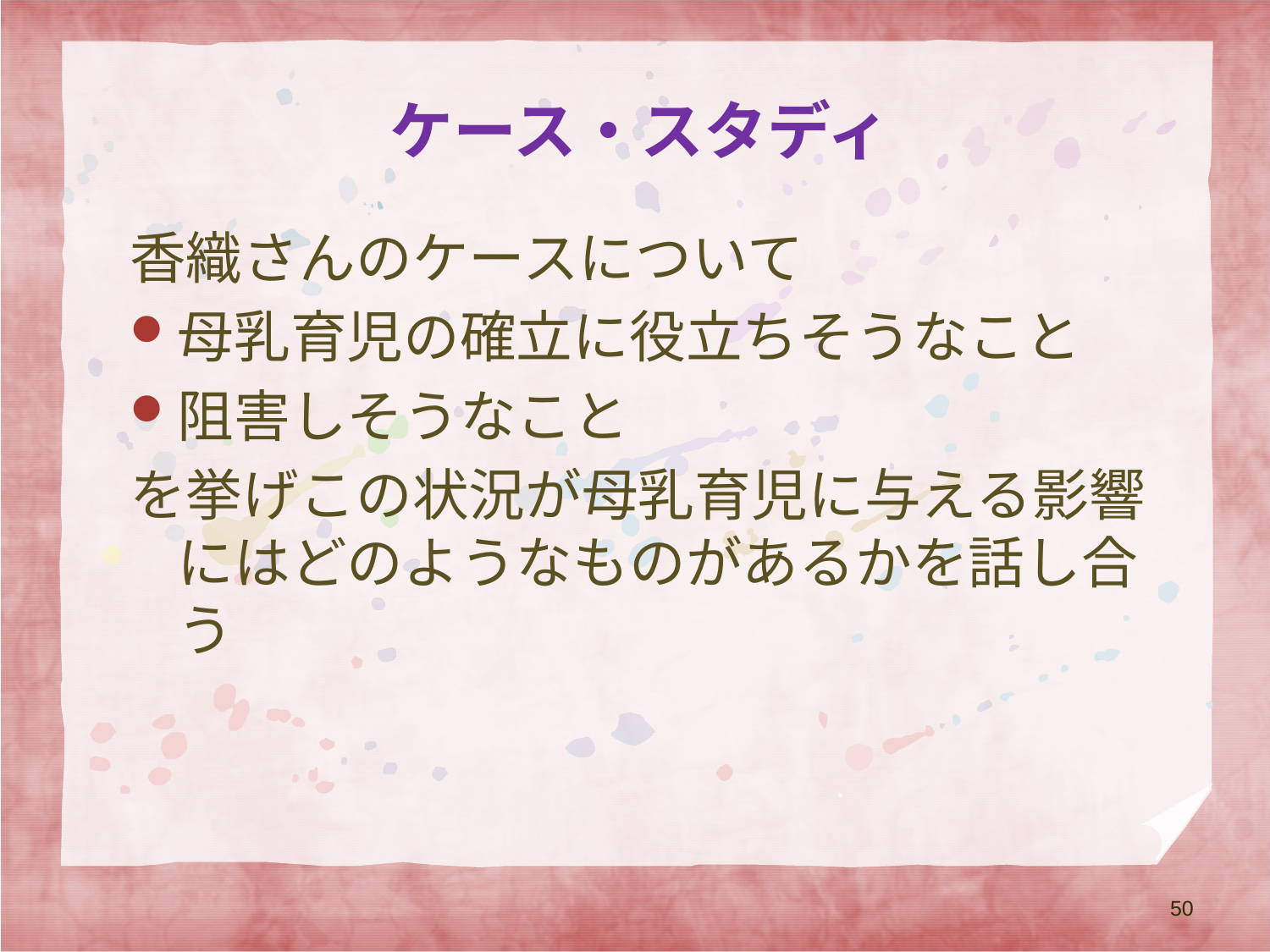

# ケース・スタディ
香織さんのケースについて
母乳育児の確立に役立ちそうなこと
阻害しそうなこと
を挙げこの状況が母乳育児に与える影響にはどのようなものがあるかを話し合う
50